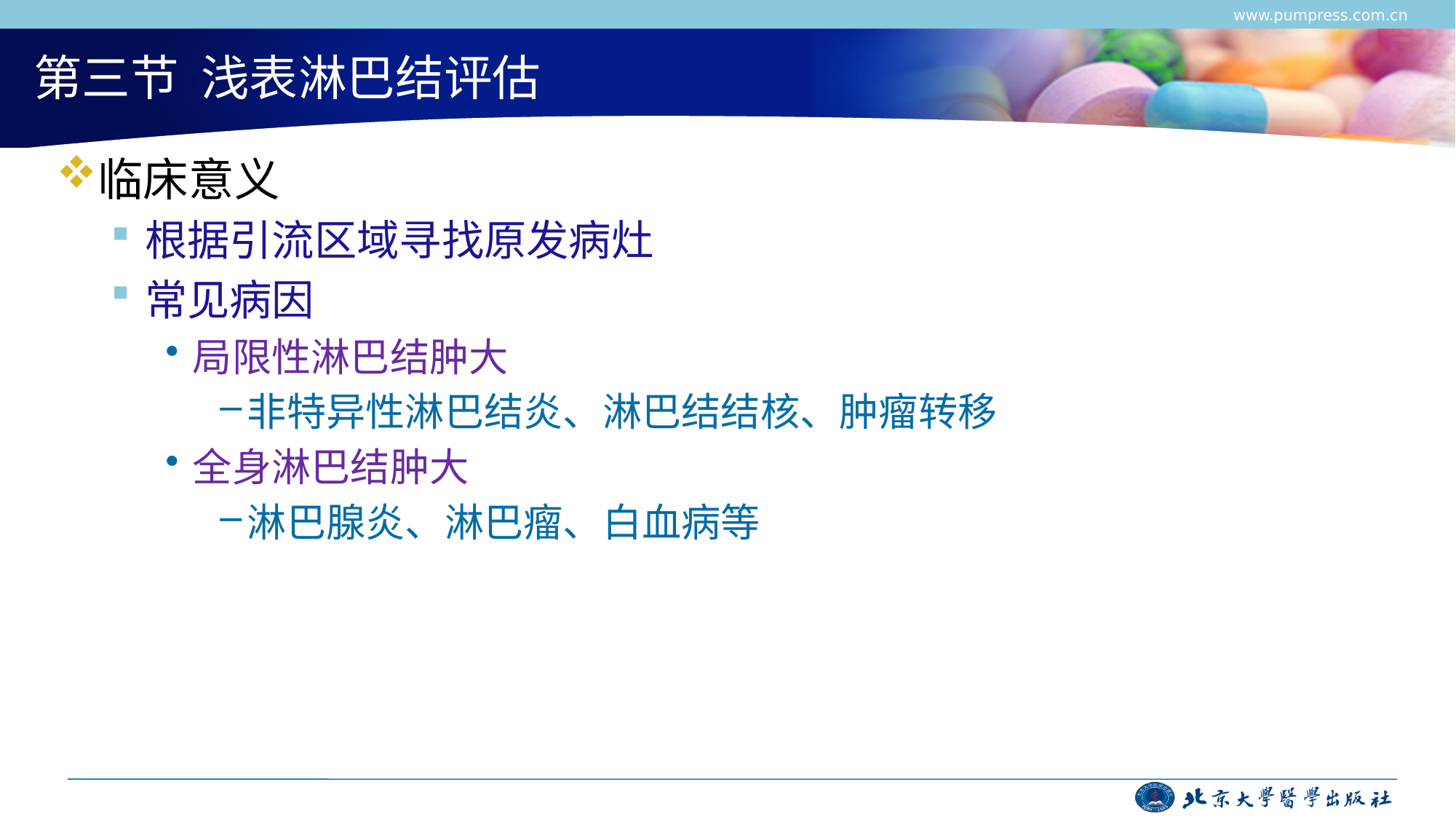

www.pumpress.com.cn
# 第三节  浅表淋巴结评估
临床意义
根据引流区域寻找原发病灶
常见病因
局限性淋巴结肿大
非特异性淋巴结炎、淋巴结结核、肿瘤转移
全身淋巴结肿大
淋巴腺炎、淋巴瘤、白血病等